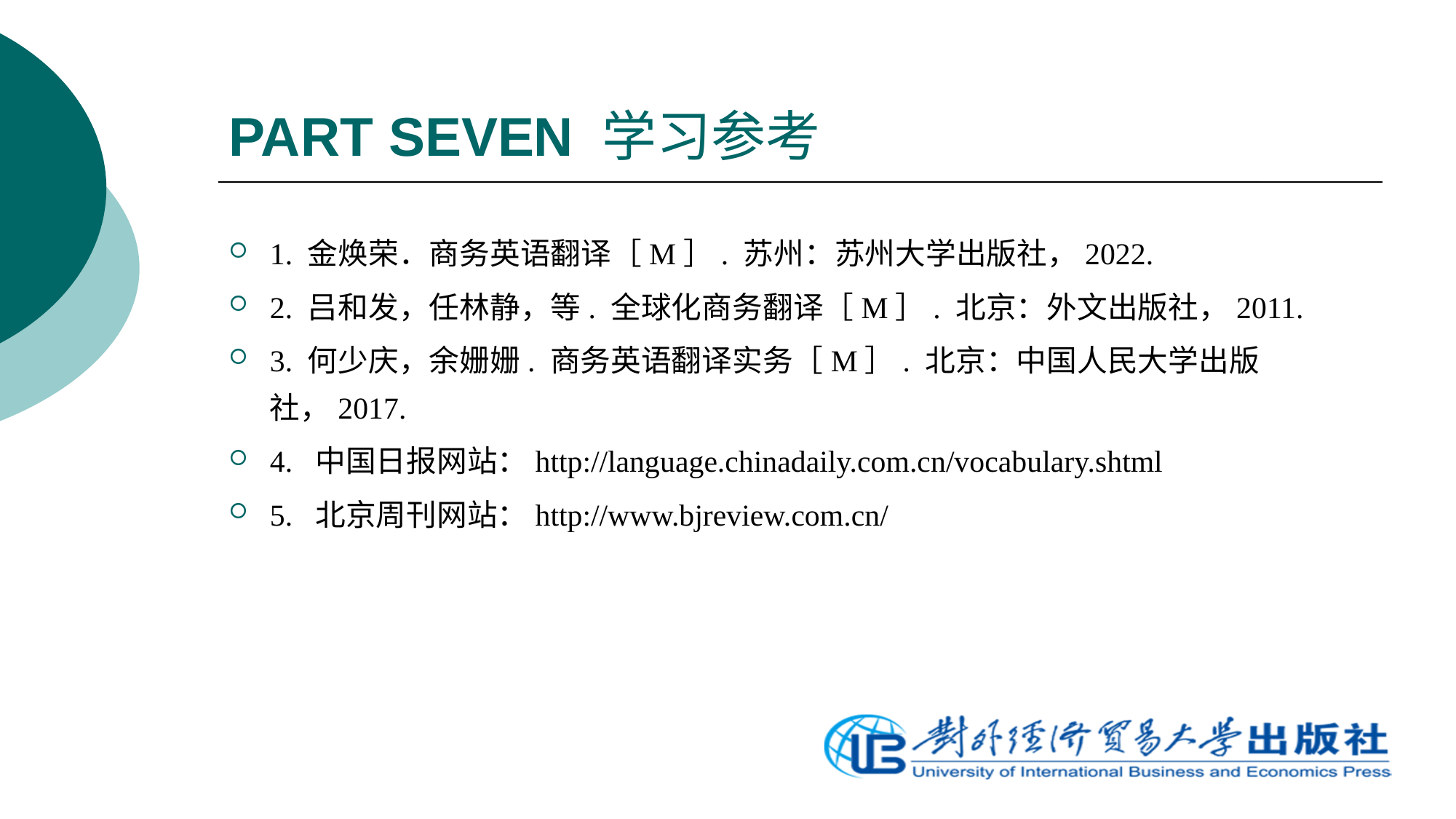

# PART SEVEN 学习参考
1. 金焕荣．商务英语翻译［M］. 苏州：苏州大学出版社，2022.
2. 吕和发，任林静，等. 全球化商务翻译［M］. 北京：外文出版社，2011.
3. 何少庆，余姗姗. 商务英语翻译实务［M］. 北京：中国人民大学出版社，2017.
4.  中国日报网站：http://language.chinadaily.com.cn/vocabulary.shtml
5.  北京周刊网站：http://www.bjreview.com.cn/